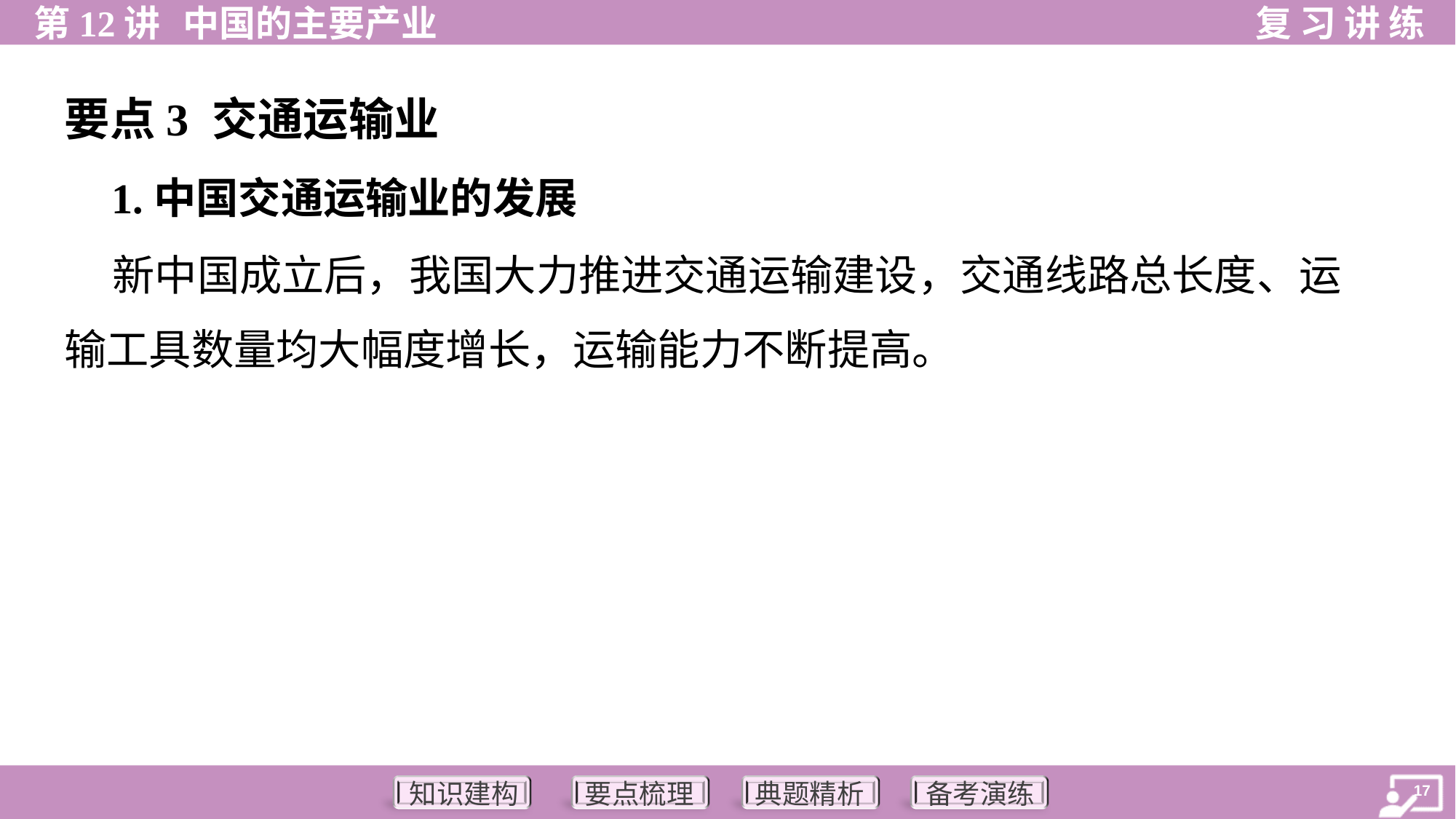

要点3 交通运输业
    1.中国交通运输业的发展
    新中国成立后，我国大力推进交通运输建设，交通线路总长度、运
输工具数量均大幅度增长，运输能力不断提高。